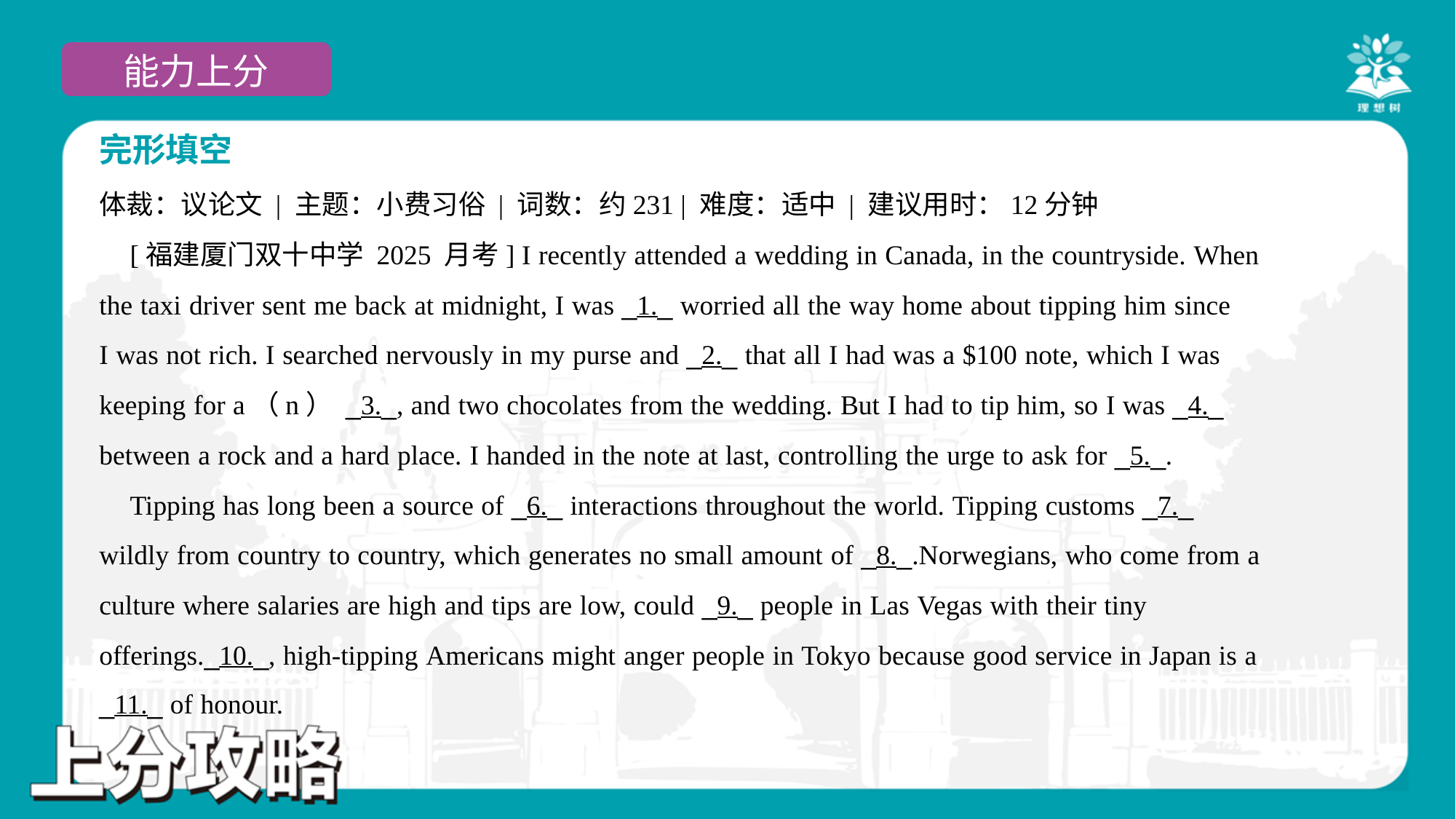

完形填空
体裁：议论文 | 主题：小费习俗 | 词数：约231 | 难度：适中 | 建议用时：12分钟
    [福建厦门双十中学 2025 月考] I recently attended a wedding in Canada, in the countryside. When
the taxi driver sent me back at midnight, I was _1._ worried all the way home about tipping him since
I was not rich. I searched nervously in my purse and _2._ that all I had was a $100 note, which I was
keeping for a（n） _3._, and two chocolates from the wedding. But I had to tip him, so I was _4._
between a rock and a hard place. I handed in the note at last, controlling the urge to ask for _5._.
    Tipping has long been a source of _6._ interactions throughout the world. Tipping customs _7._
wildly from country to country, which generates no small amount of _8._.Norwegians, who come from a
culture where salaries are high and tips are low, could _9._ people in Las Vegas with their tiny
offerings._10._, high-tipping Americans might anger people in Tokyo because good service in Japan is a
_11._ of honour.#3